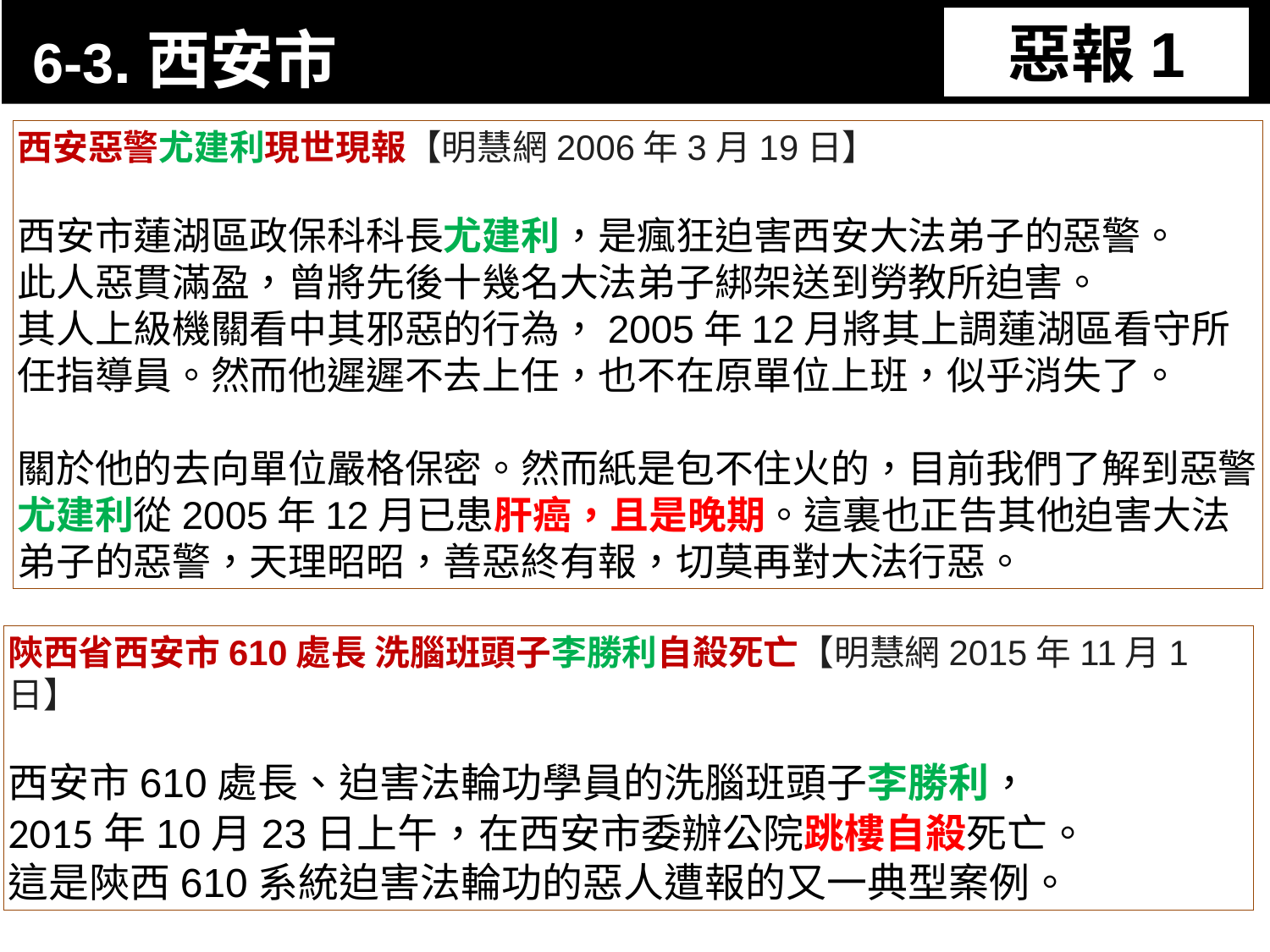

6-3.西安市

惡報1
11-3. XX市官員惡報實例
西安惡警尤建利現世現報【明慧網2006年3月19日】

西安市蓮湖區政保科科長尤建利，是瘋狂迫害西安大法弟子的惡警。
此人惡貫滿盈，曾將先後十幾名大法弟子綁架送到勞教所迫害。
其人上級機關看中其邪惡的行為，2005年12月將其上調蓮湖區看守所任指導員。然而他遲遲不去上任，也不在原單位上班，似乎消失了。

關於他的去向單位嚴格保密。然而紙是包不住火的，目前我們了解到惡警尤建利從2005年12月已患肝癌，且是晚期。這裏也正告其他迫害大法弟子的惡警，天理昭昭，善惡終有報，切莫再對大法行惡。
陝西省西安市610處長 洗腦班頭子李勝利自殺死亡【明慧網2015年11月1日】

西安市610處長、迫害法輪功學員的洗腦班頭子李勝利，
2015年10月23日上午，在西安市委辦公院跳樓自殺死亡。
這是陝西610系統迫害法輪功的惡人遭報的又一典型案例。